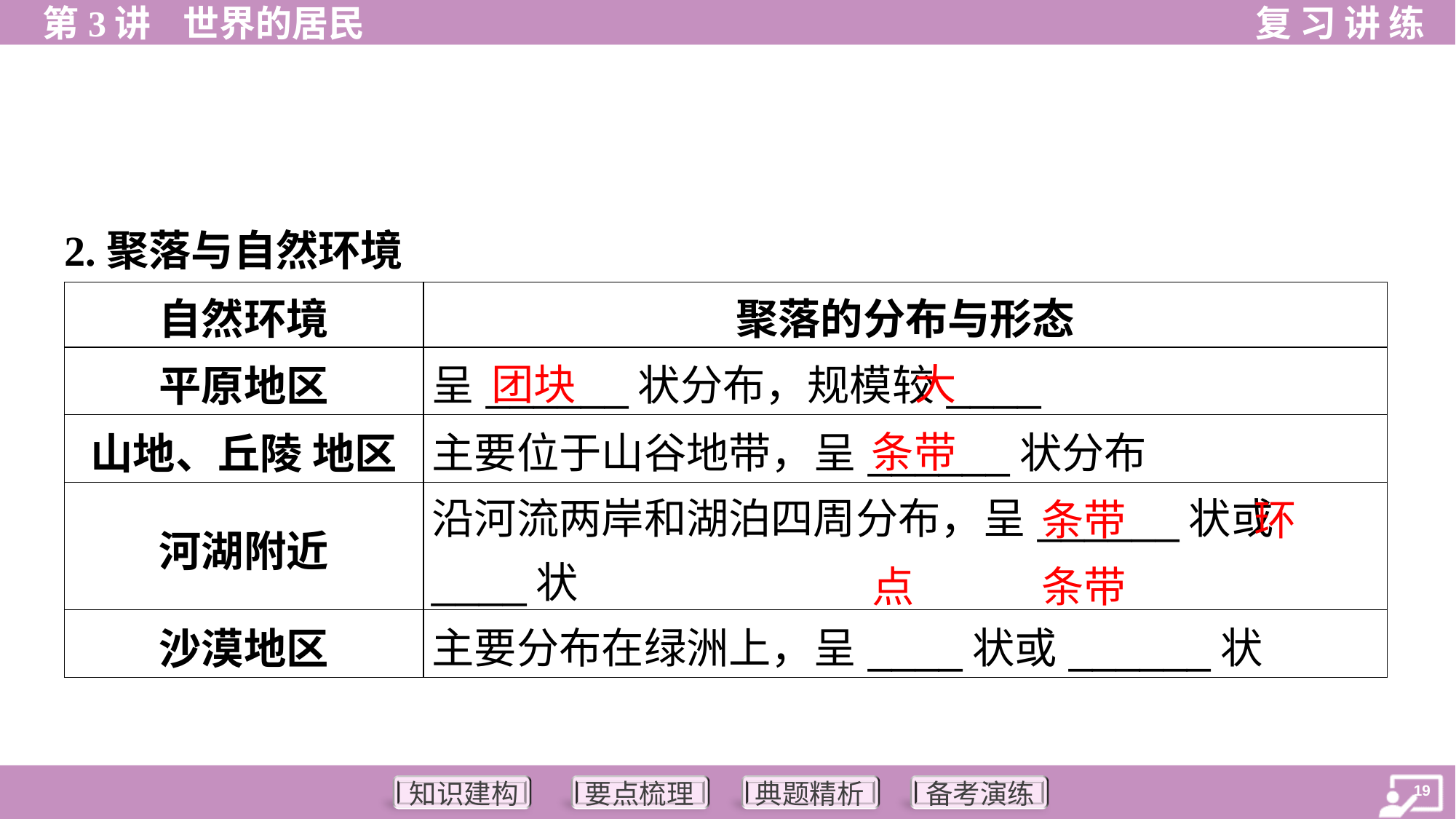

2.聚落与自然环境
| 自然环境 | 聚落的分布与形态 |
| --- | --- |
| 平原地区 | 呈\_\_\_\_\_\_状分布，规模较\_\_\_\_ |
| 山地、丘陵 地区 | 主要位于山谷地带，呈\_\_\_\_\_\_状分布 |
| 河湖附近 | 沿河流两岸和湖泊四周分布，呈\_\_\_\_\_\_状或\_\_\_\_状 |
| 沙漠地区 | 主要分布在绿洲上，呈\_\_\_\_状或\_\_\_\_\_\_状 |
团块
大
条带
条带
环
点
条带